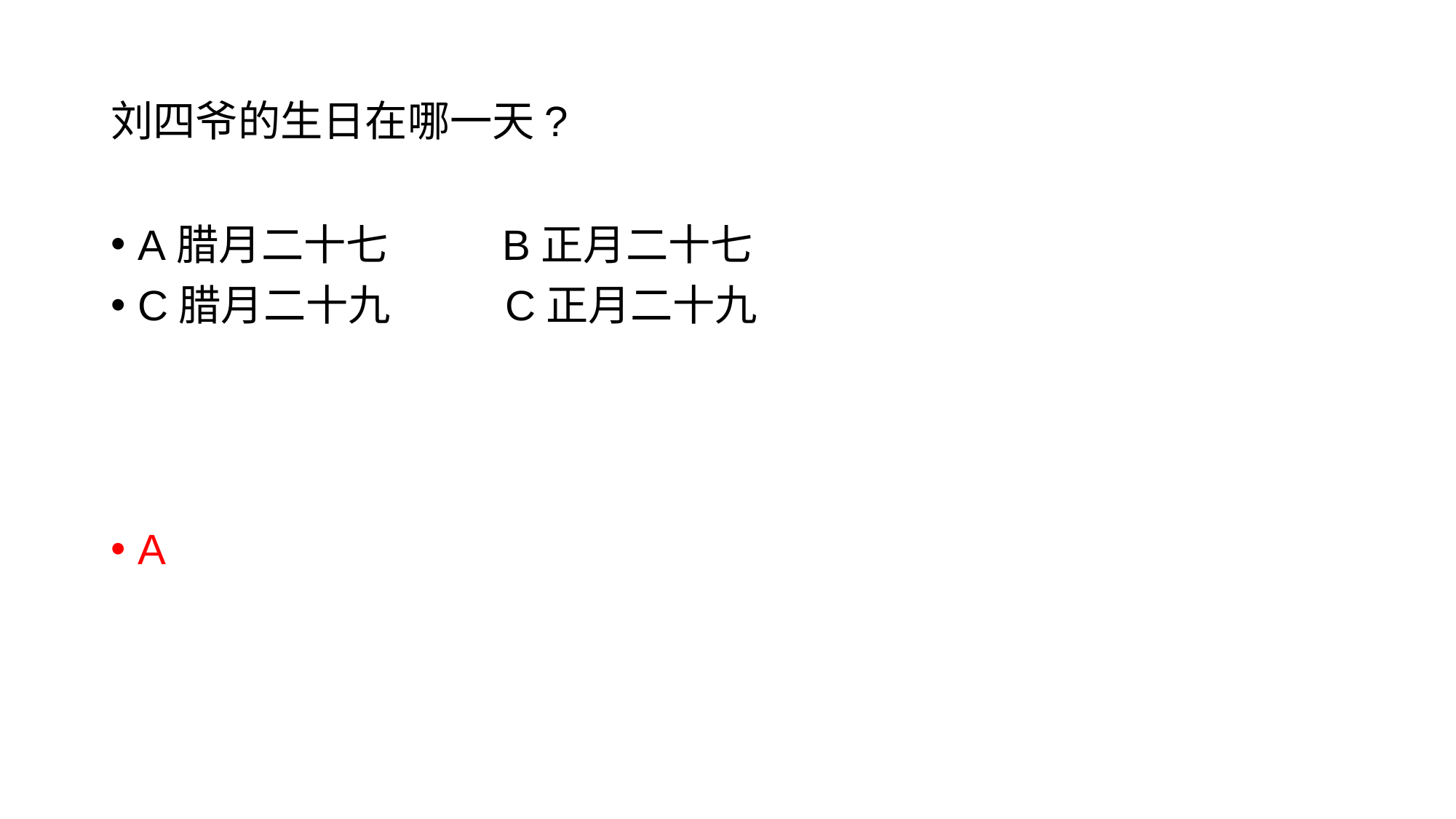

# 刘四爷的生日在哪一天?
A腊月二十七           B正月二十七
C腊月二十九           C正月二十九

A